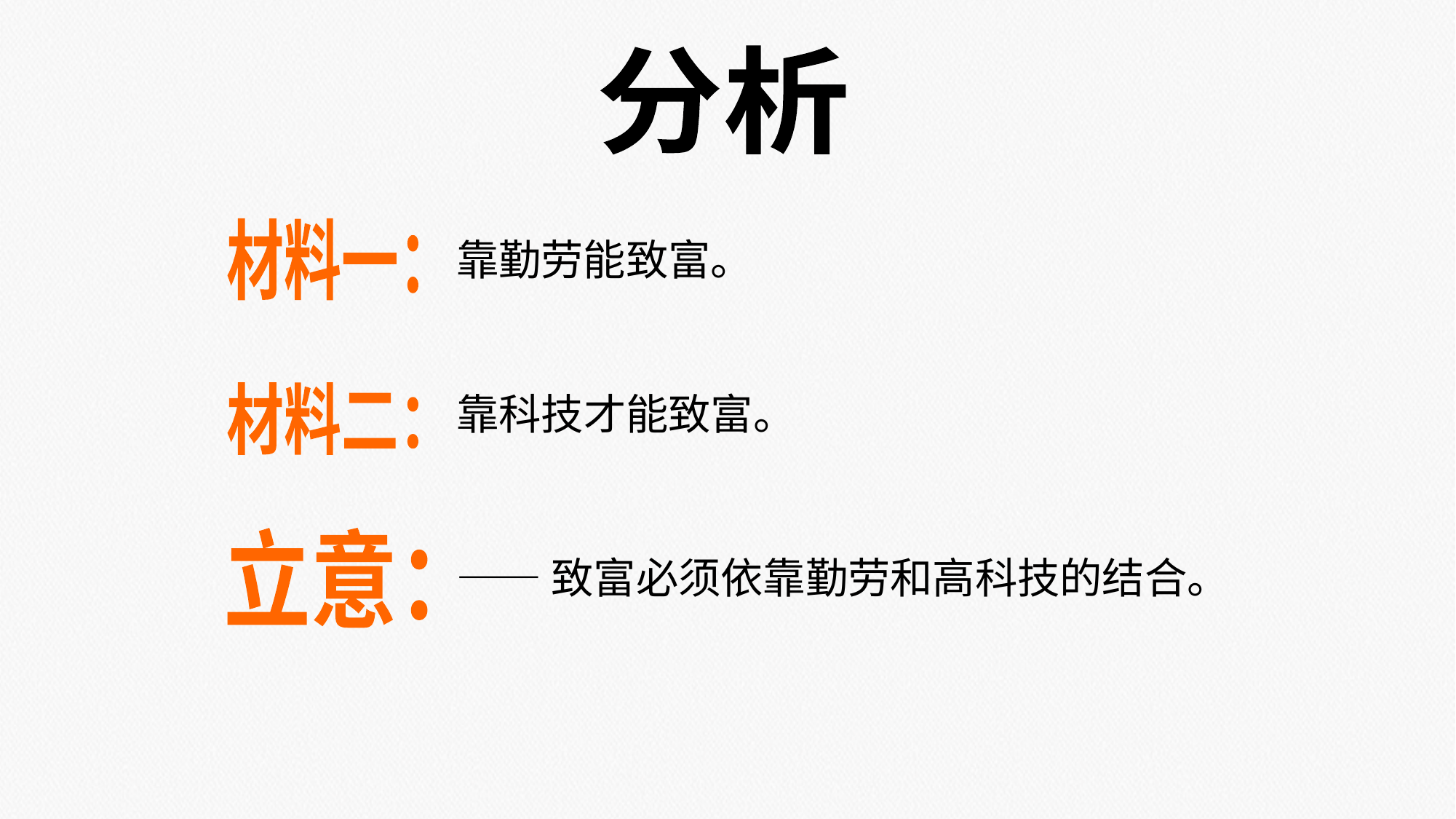

分析
材料一：
靠勤劳能致富。
材料二：
靠科技才能致富。
立意：
——致富必须依靠勤劳和高科技的结合。